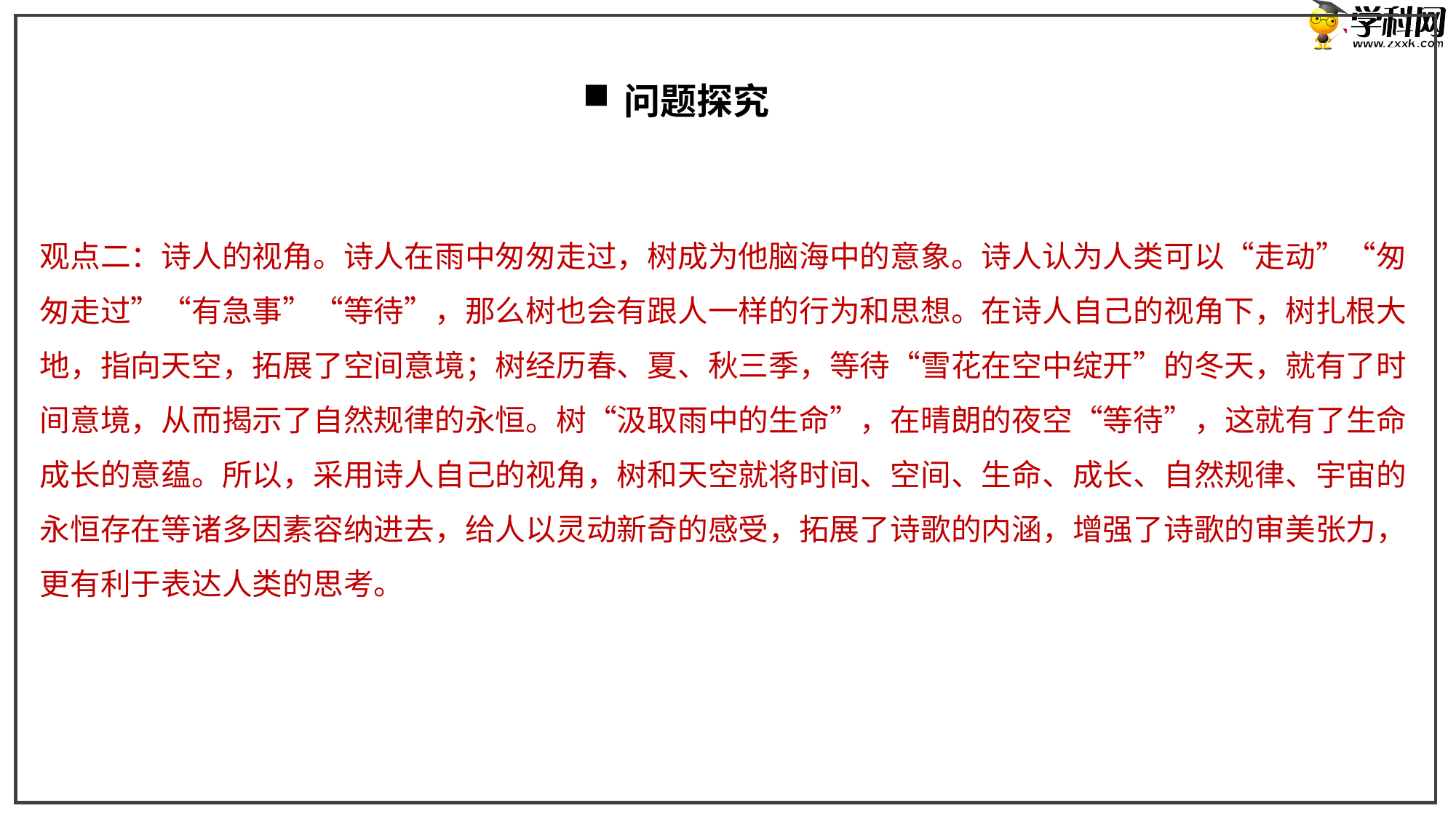

问题探究
观点二：诗人的视角。诗人在雨中匆匆走过，树成为他脑海中的意象。诗人认为人类可以“走动”“匆匆走过”“有急事”“等待”，那么树也会有跟人一样的行为和思想。在诗人自己的视角下，树扎根大地，指向天空，拓展了空间意境；树经历春、夏、秋三季，等待“雪花在空中绽开”的冬天，就有了时间意境，从而揭示了自然规律的永恒。树“汲取雨中的生命”，在晴朗的夜空“等待”，这就有了生命成长的意蕴。所以，采用诗人自己的视角，树和天空就将时间、空间、生命、成长、自然规律、宇宙的永恒存在等诸多因素容纳进去，给人以灵动新奇的感受，拓展了诗歌的内涵，增强了诗歌的审美张力，更有利于表达人类的思考。